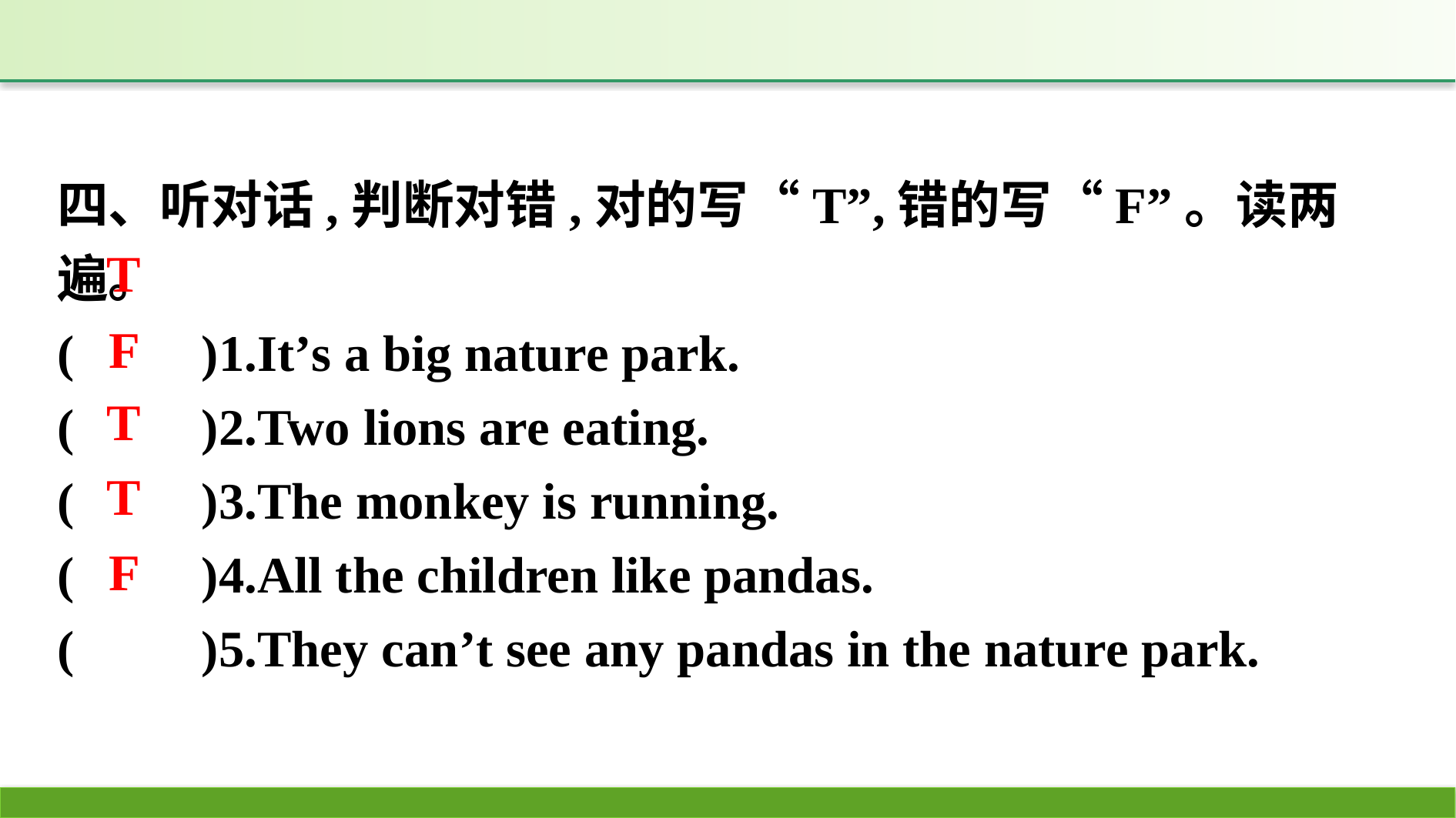

四、听对话,判断对错,对的写“T”,错的写“F”。读两遍。
(　　)1.It’s a big nature park.
(　　)2.Two lions are eating.
(　　)3.The monkey is running.
(　　)4.All the children like pandas.
(　　)5.They can’t see any pandas in the nature park.
T
F
T
T
F